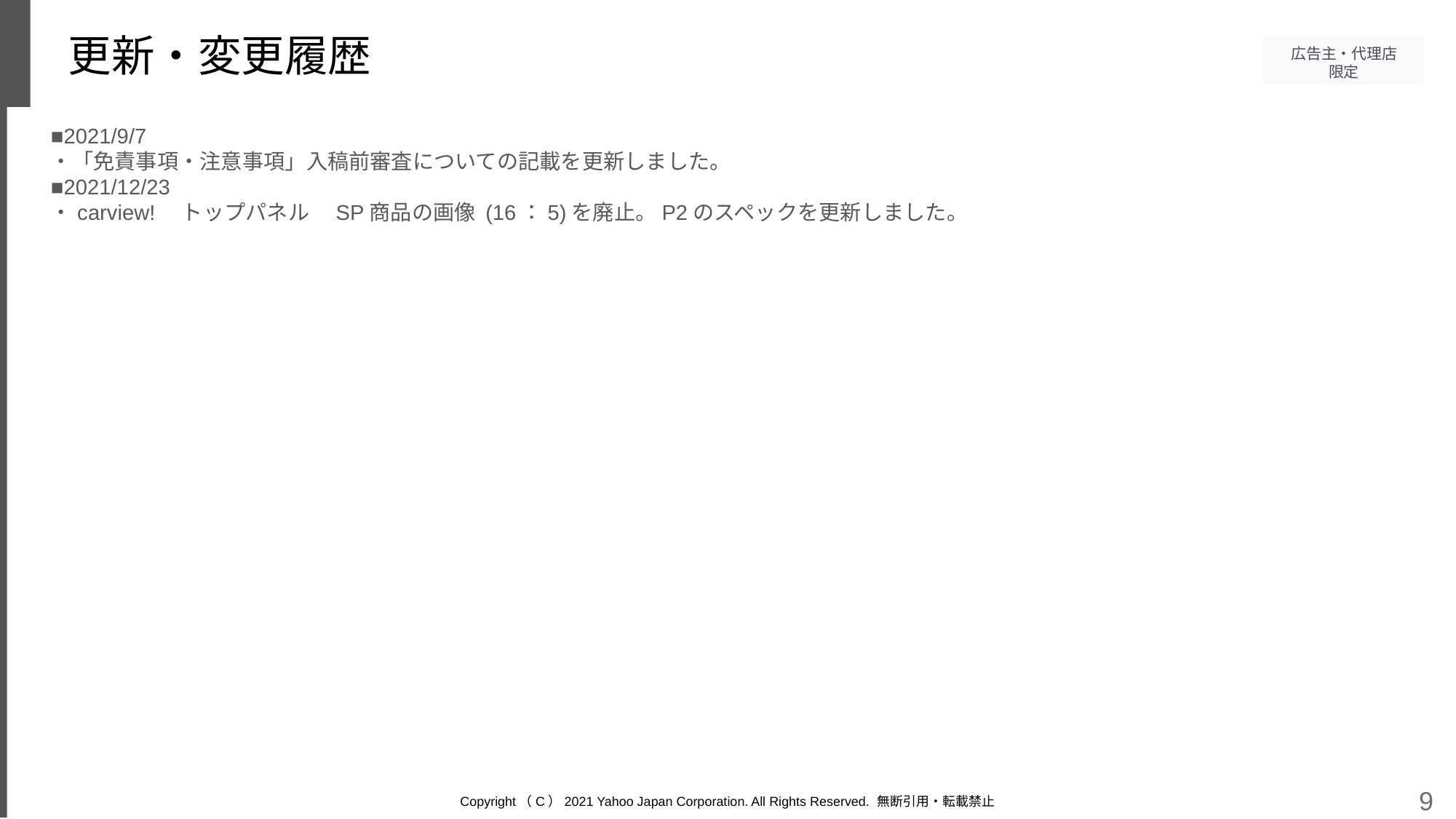

# 更新・変更履歴
■2021/9/7
・「免責事項・注意事項」入稿前審査についての記載を更新しました。
■2021/12/23
・carview!　トップパネル　SP商品の画像 (16：5)を廃止。P2のスペックを更新しました。
Copyright（C）2021 Yahoo Japan Corporation. All Rights Reserved. 無断引用・転載禁止